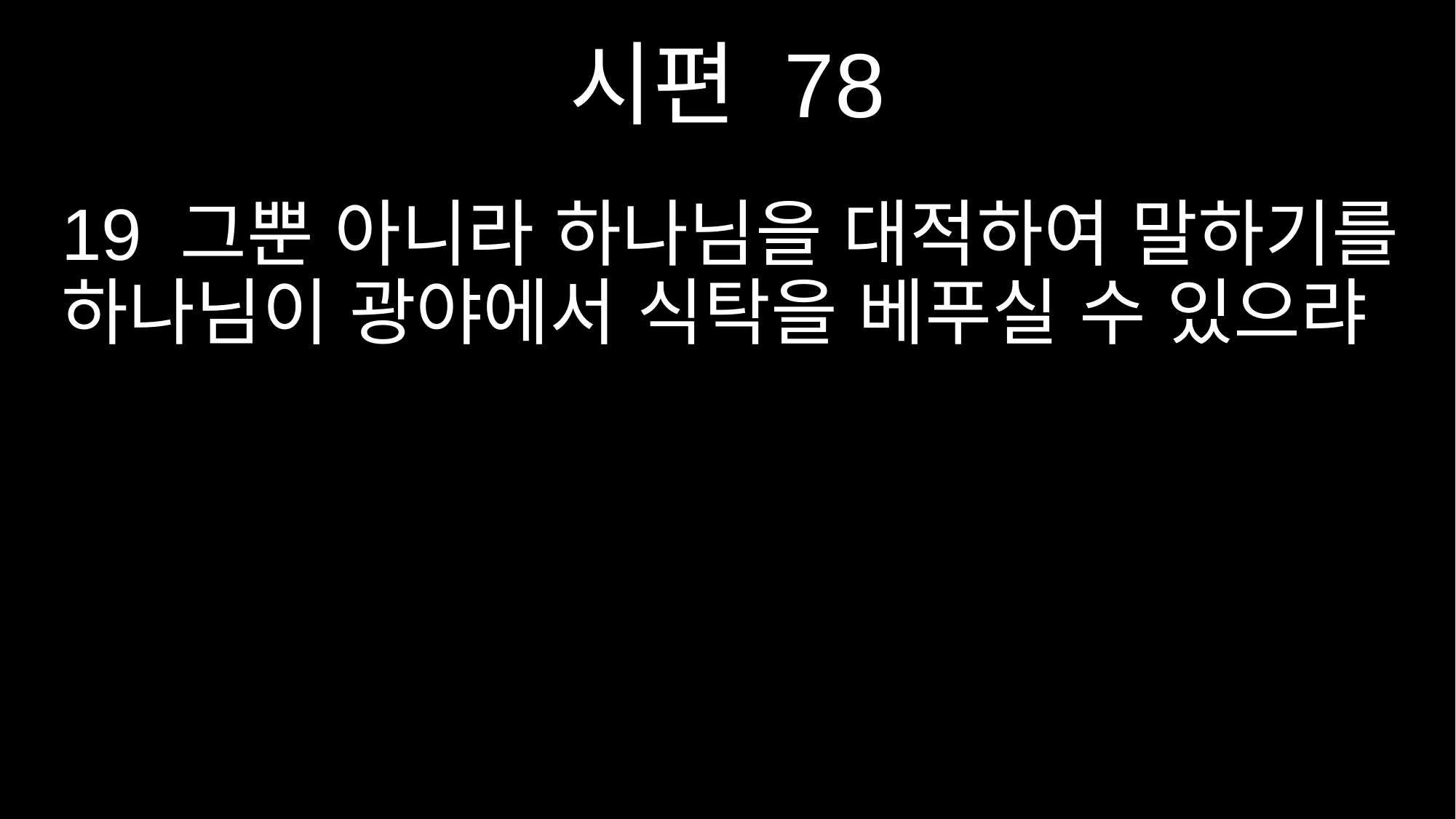

시편 78
19 그뿐 아니라 하나님을 대적하여 말하기를 하나님이 광야에서 식탁을 베푸실 수 있으랴